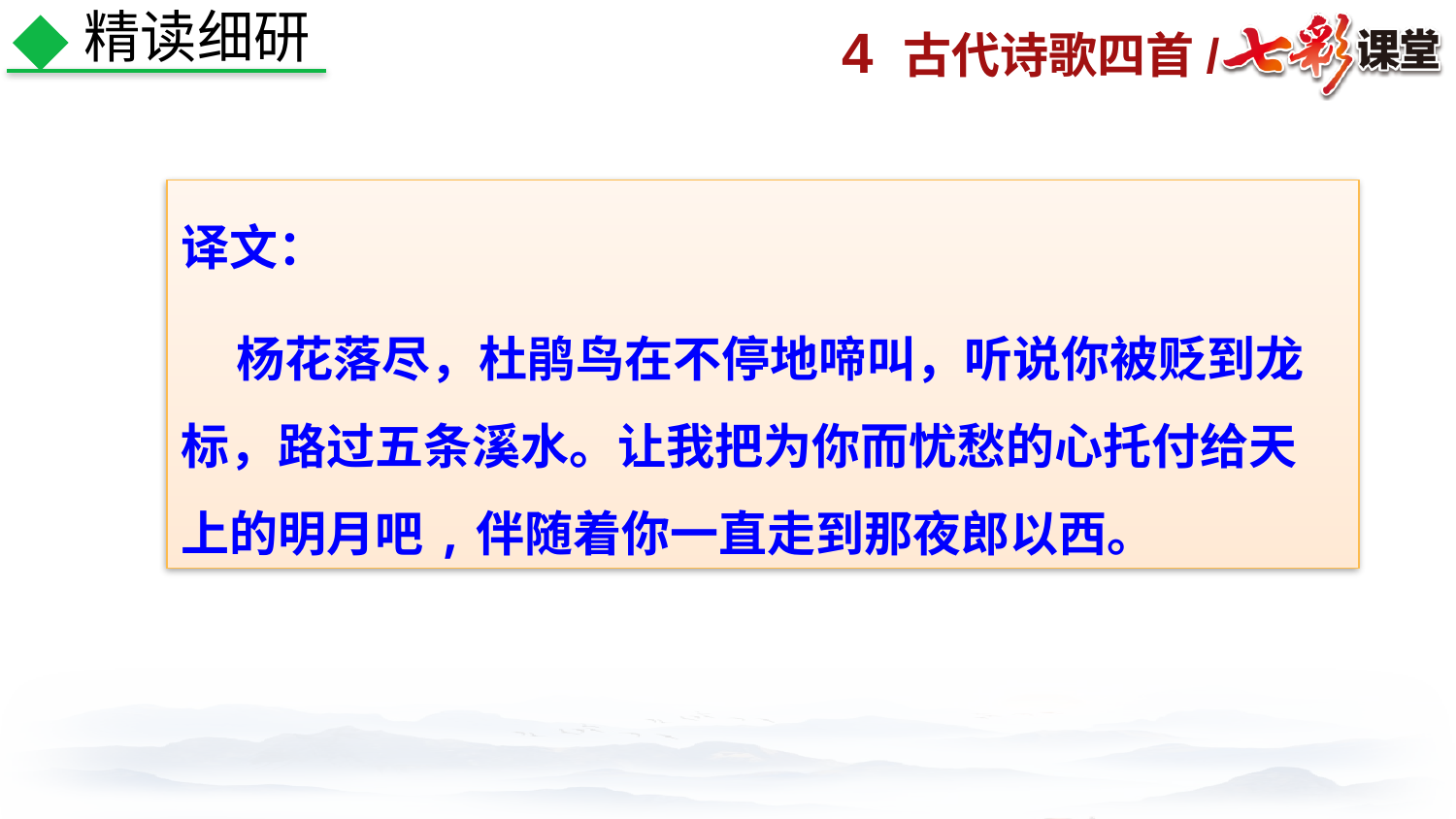

精读细研

译文：
    杨花落尽，杜鹃鸟在不停地啼叫，听说你被贬到龙标，路过五条溪水。让我把为你而忧愁的心托付给天上的明月吧,伴随着你一直走到那夜郎以西。